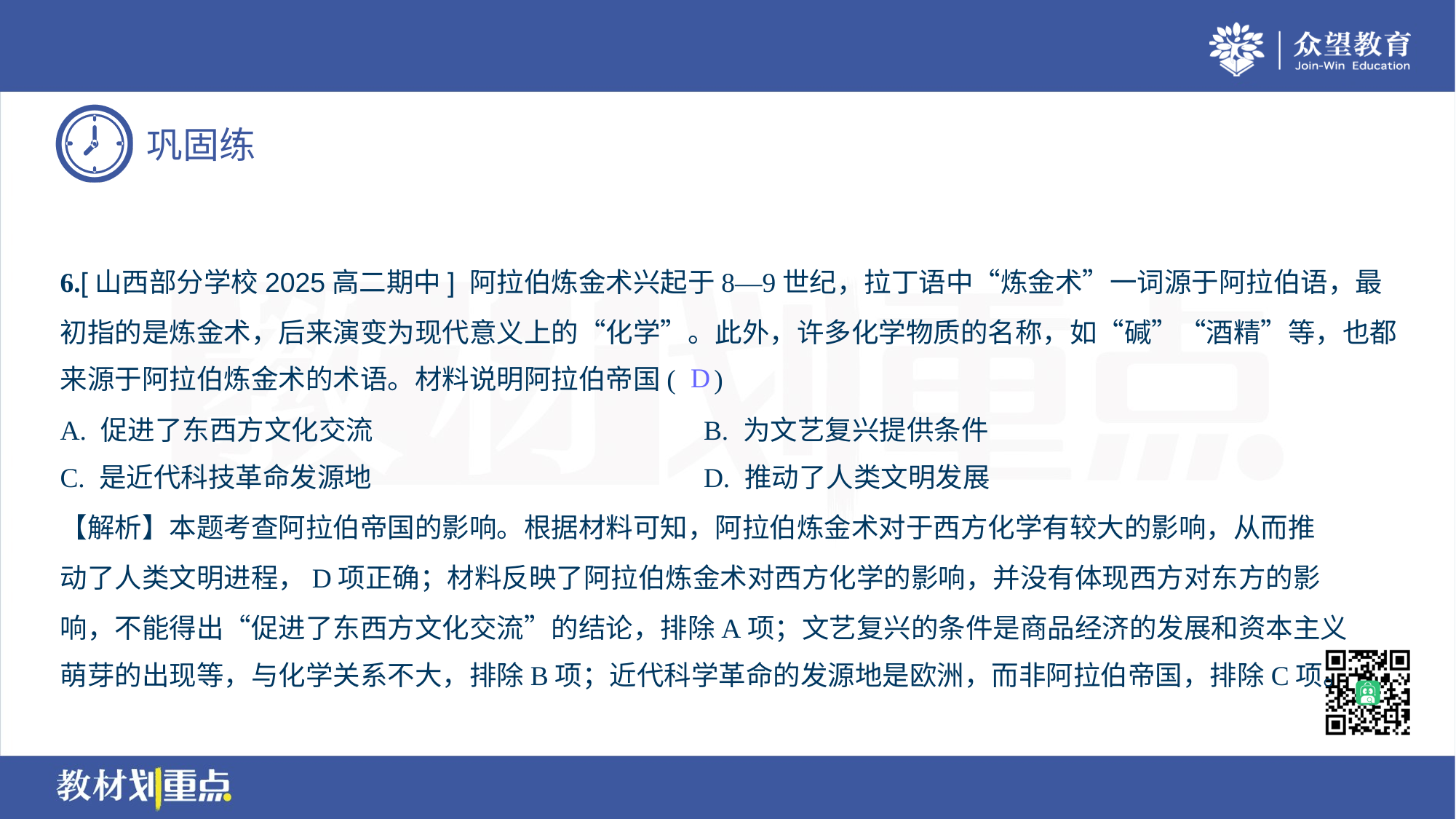

6.[山西部分学校2025高二期中] 阿拉伯炼金术兴起于8—9世纪，拉丁语中“炼金术”一词源于阿拉伯语，最
初指的是炼金术，后来演变为现代意义上的“化学”。此外，许多化学物质的名称，如“碱”“酒精”等，也都
来源于阿拉伯炼金术的术语。材料说明阿拉伯帝国(     )
D
A. 促进了东西方文化交流	B. 为文艺复兴提供条件
C. 是近代科技革命发源地	D. 推动了人类文明发展
【解析】本题考查阿拉伯帝国的影响。根据材料可知，阿拉伯炼金术对于西方化学有较大的影响，从而推
动了人类文明进程，D项正确；材料反映了阿拉伯炼金术对西方化学的影响，并没有体现西方对东方的影
响，不能得出“促进了东西方文化交流”的结论，排除A项；文艺复兴的条件是商品经济的发展和资本主义
萌芽的出现等，与化学关系不大，排除B项；近代科学革命的发源地是欧洲，而非阿拉伯帝国，排除C项。